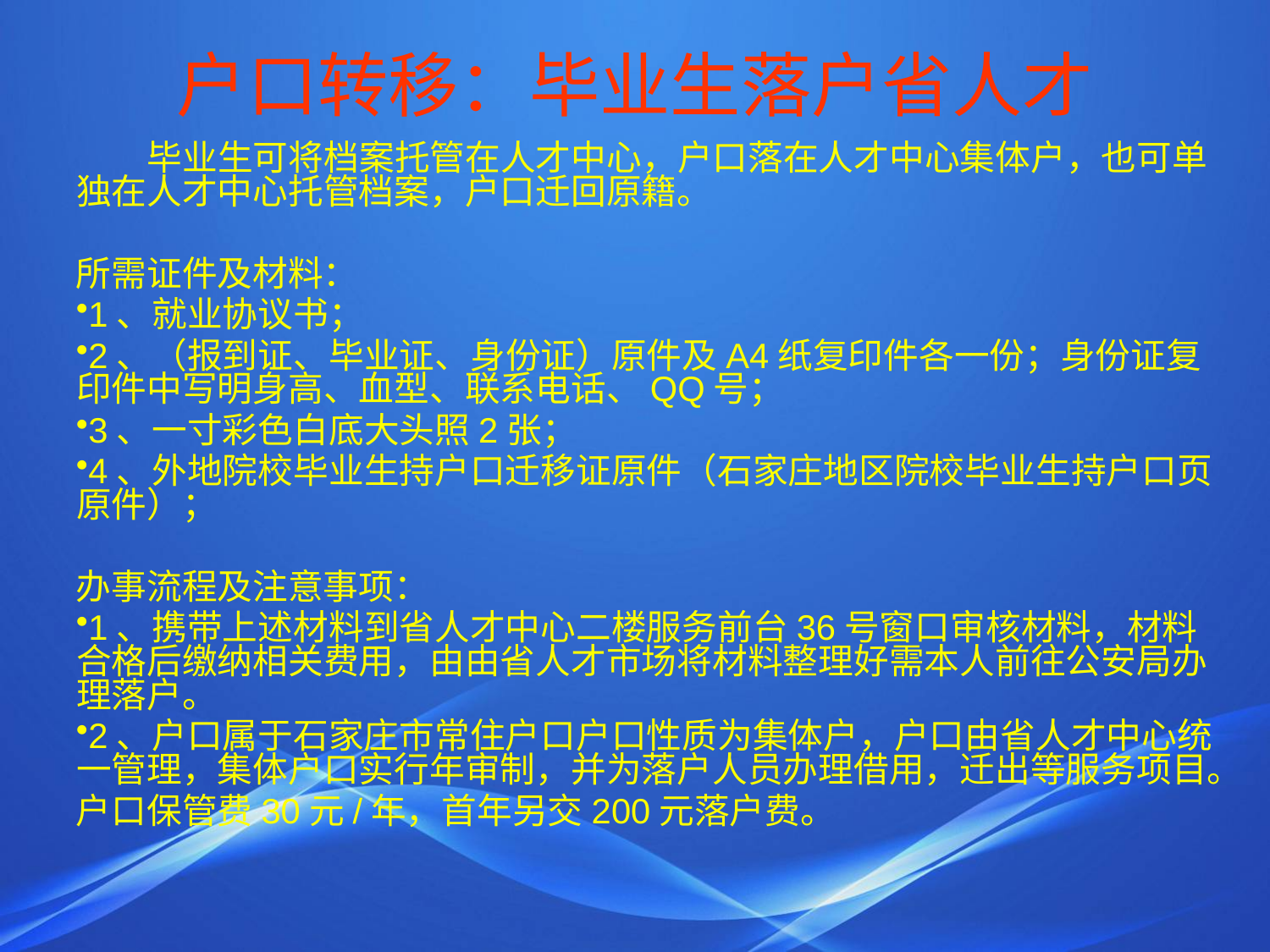

# 户口转移：毕业生落户省人才
        毕业生可将档案托管在人才中心，户口落在人才中心集体户，也可单独在人才中心托管档案，户口迁回原籍。

所需证件及材料：
1、就业协议书；
2、（报到证、毕业证、身份证）原件及A4纸复印件各一份；身份证复印件中写明身高、血型、联系电话、QQ号；
3、一寸彩色白底大头照2张；
4、外地院校毕业生持户口迁移证原件（石家庄地区院校毕业生持户口页原件）；

办事流程及注意事项：
1、携带上述材料到省人才中心二楼服务前台36号窗口审核材料，材料合格后缴纳相关费用，由由省人才市场将材料整理好需本人前往公安局办理落户。
2、户口属于石家庄市常住户口户口性质为集体户，户口由省人才中心统一管理，集体户口实行年审制，并为落户人员办理借用，迁出等服务项目。
户口保管费30元/年，首年另交200元落户费。